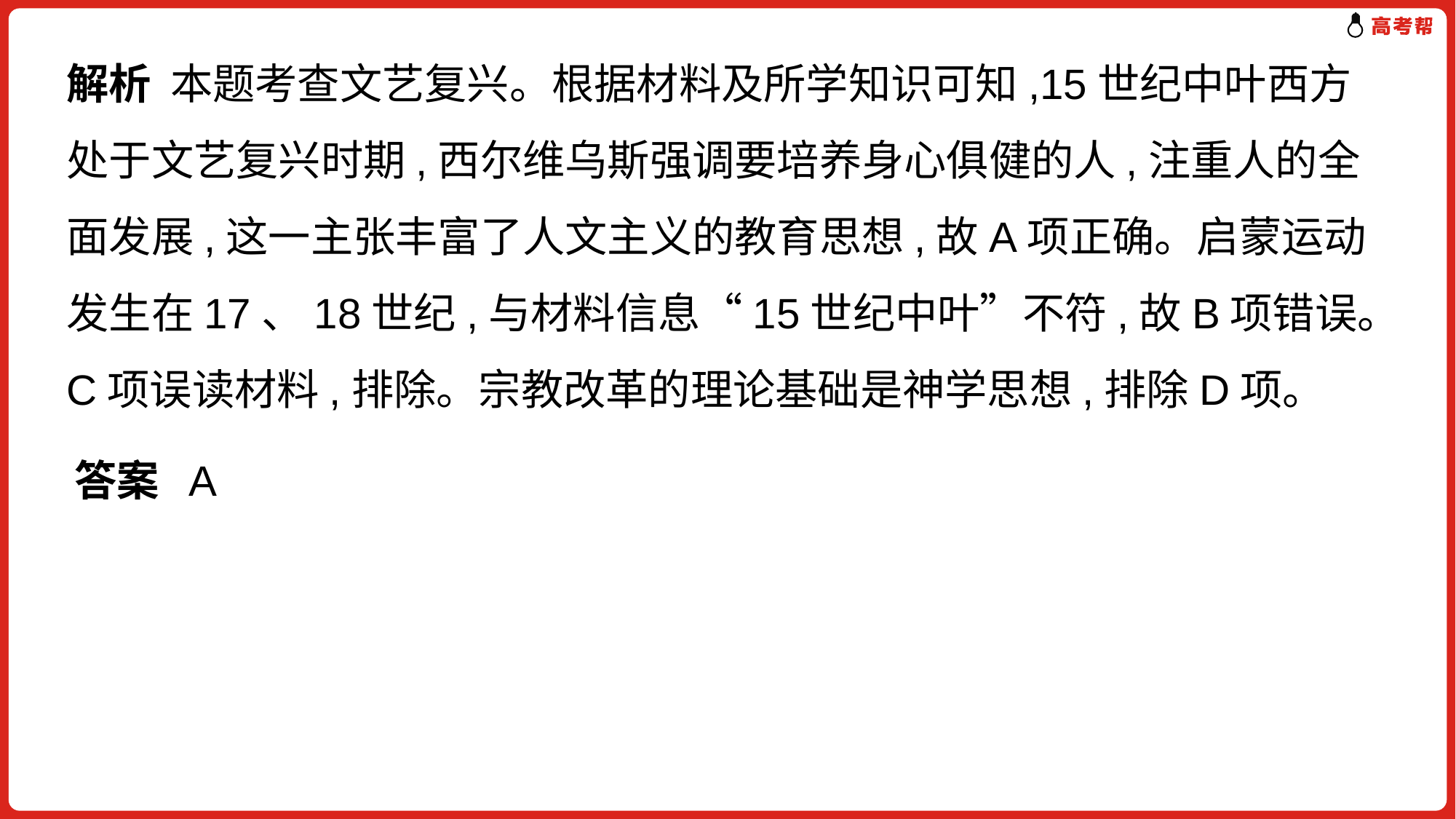

解析  本题考查文艺复兴。根据材料及所学知识可知,15世纪中叶西方处于文艺复兴时期,西尔维乌斯强调要培养身心俱健的人,注重人的全面发展,这一主张丰富了人文主义的教育思想,故A项正确。启蒙运动发生在17、18世纪,与材料信息“15世纪中叶”不符,故B项错误。C项误读材料,排除。宗教改革的理论基础是神学思想,排除D项。
答案  A